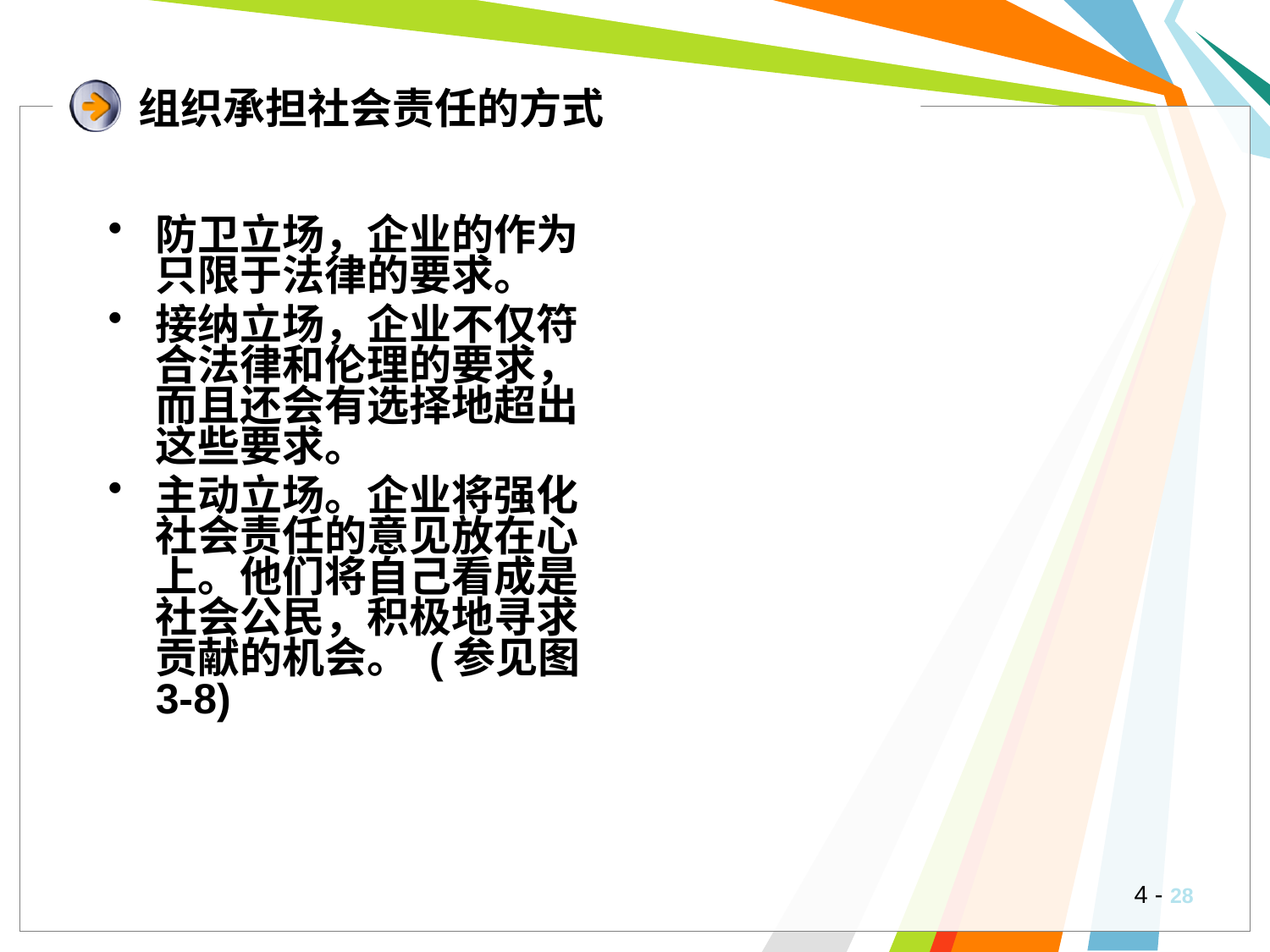

# 组织承担社会责任的方式
防卫立场，企业的作为只限于法律的要求。
接纳立场，企业不仅符合法律和伦理的要求，而且还会有选择地超出这些要求。
主动立场。企业将强化社会责任的意见放在心上。他们将自己看成是社会公民，积极地寻求贡献的机会。 (参见图3-8)
4 - 28